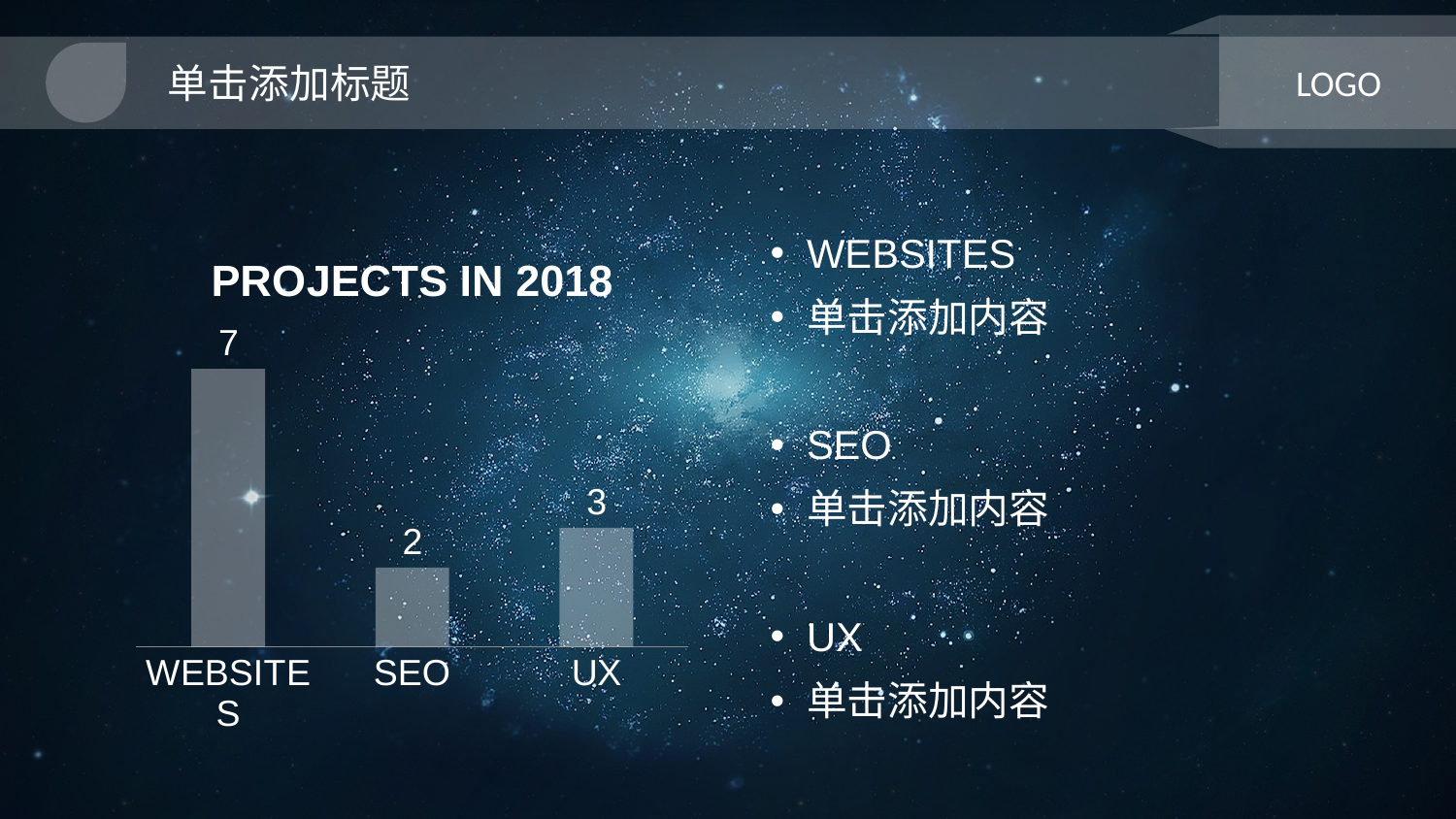

单击添加标题
LOGO
WEBSITES
单击添加内容

SEO
单击添加内容

UX
单击添加内容

### Chart: PROJECTS IN 2018

| Category | PROJECTS IN 2010 |
|---|---|
| WEBSITES | 7.0 |
| SEO | 2.0 |
| UX | 3.0 |